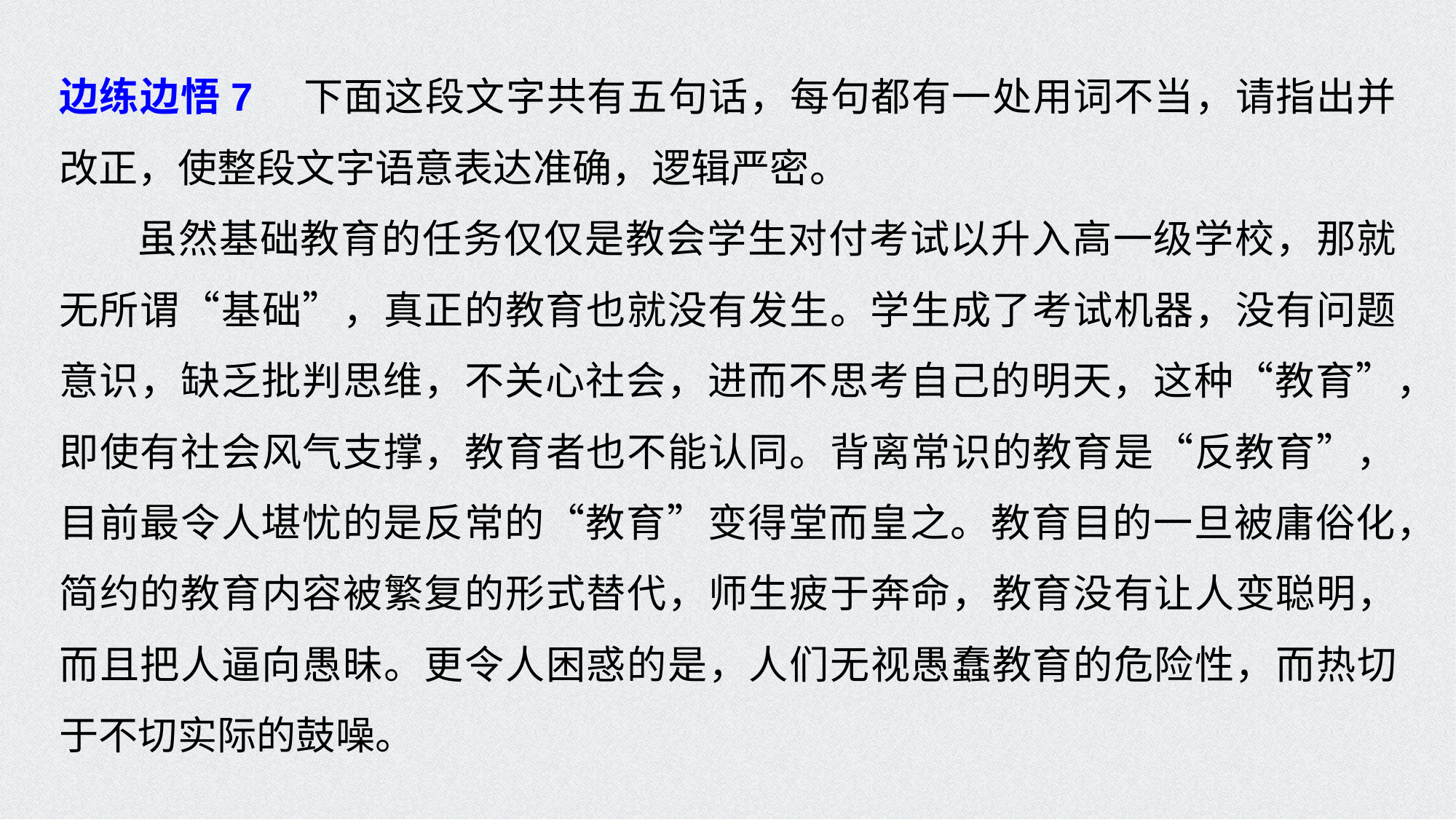

边练边悟7　下面这段文字共有五句话，每句都有一处用词不当，请指出并改正，使整段文字语意表达准确，逻辑严密。
虽然基础教育的任务仅仅是教会学生对付考试以升入高一级学校，那就无所谓“基础”，真正的教育也就没有发生。学生成了考试机器，没有问题意识，缺乏批判思维，不关心社会，进而不思考自己的明天，这种“教育”，即使有社会风气支撑，教育者也不能认同。背离常识的教育是“反教育”，目前最令人堪忧的是反常的“教育”变得堂而皇之。教育目的一旦被庸俗化，简约的教育内容被繁复的形式替代，师生疲于奔命，教育没有让人变聪明，而且把人逼向愚昧。更令人困惑的是，人们无视愚蠢教育的危险性，而热切于不切实际的鼓噪。